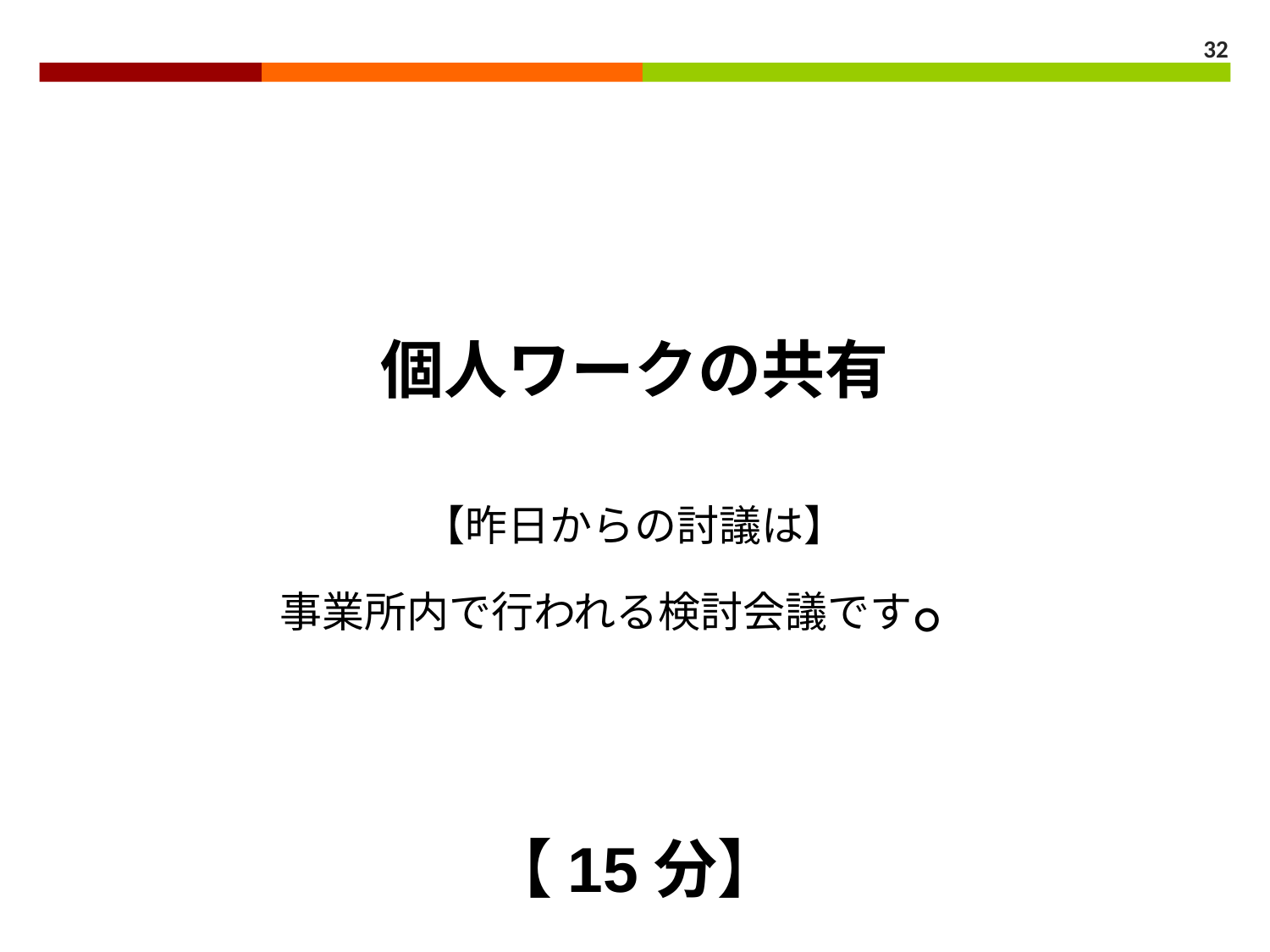

32
個人ワークの共有

【昨日からの討議は】
事業所内で行われる検討会議です。
【15分】